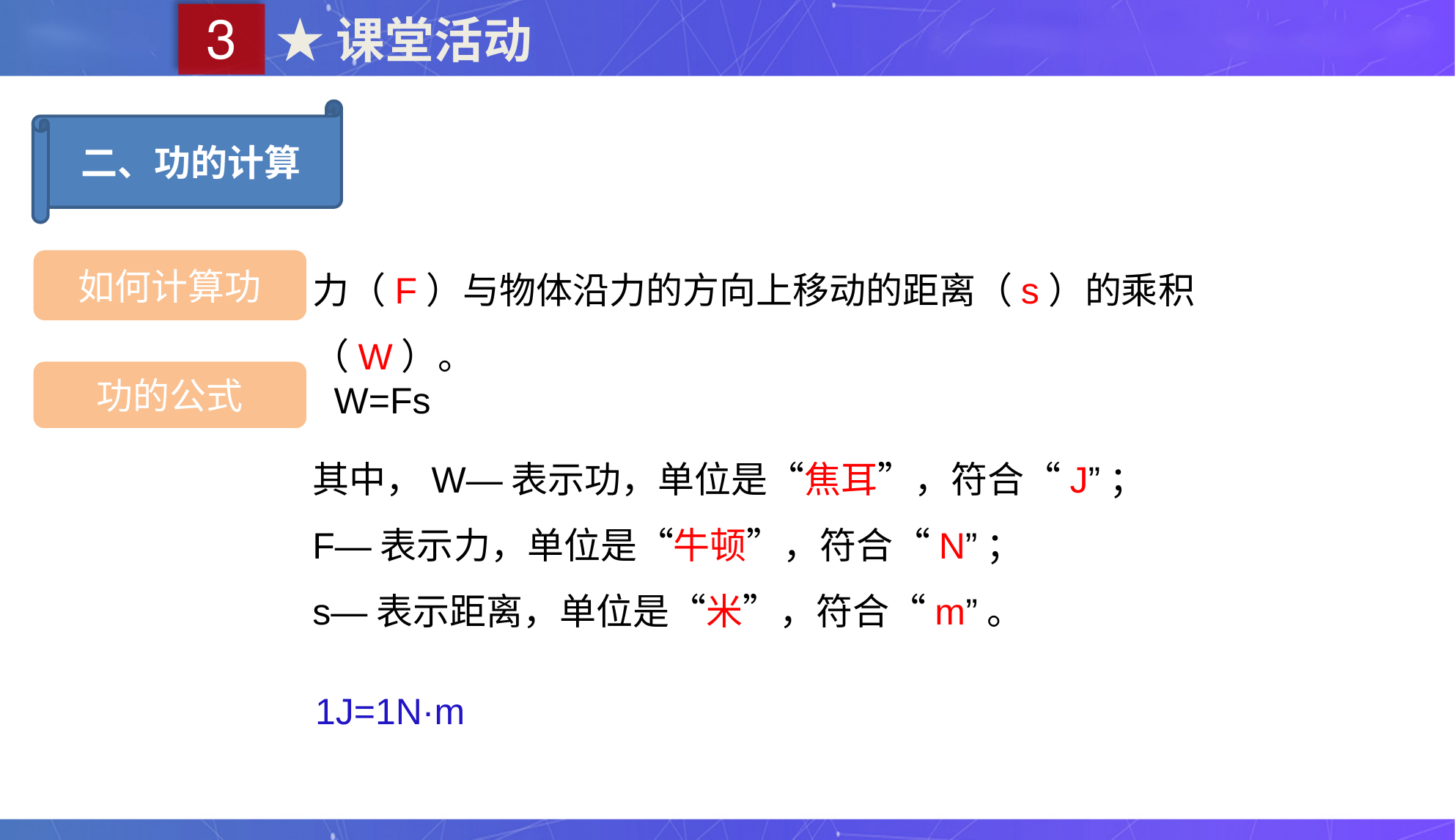

3
★课堂活动
二、功的计算
力（F）与物体沿力的方向上移动的距离（s）的乘积（W）。
如何计算功
W=Fs
功的公式
其中，W—表示功，单位是“焦耳”，符合“J”；
F—表示力，单位是“牛顿”，符合“N”；
s—表示距离，单位是“米”，符合“m”。
1J=1N·m